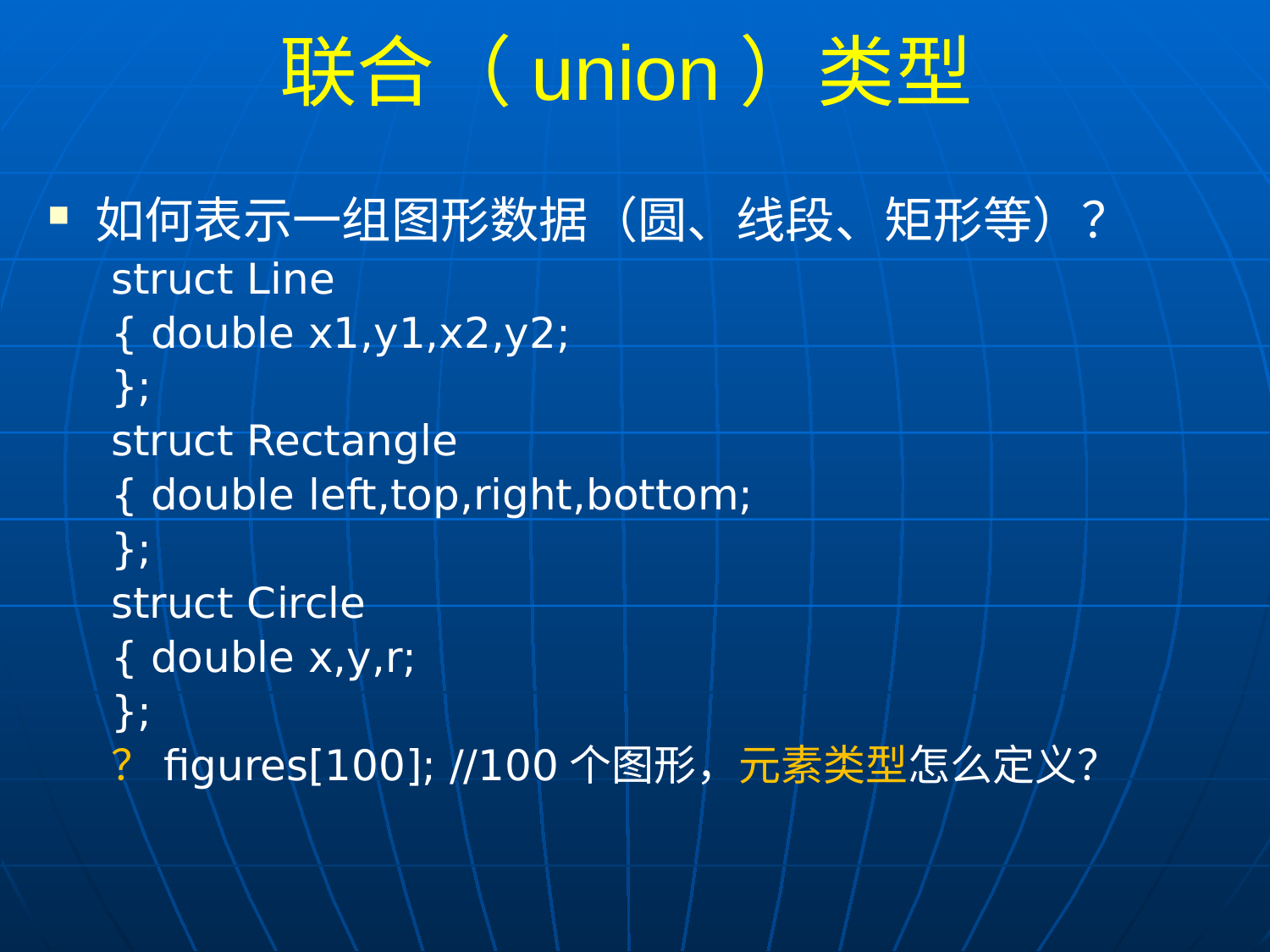

# 联合（union）类型
如何表示一组图形数据（圆、线段、矩形等）？
struct Line
{	double x1,y1,x2,y2;
};
struct Rectangle
{	double left,top,right,bottom;
};
struct Circle
{	double x,y,r;
};
？figures[100]; //100个图形，元素类型怎么定义？